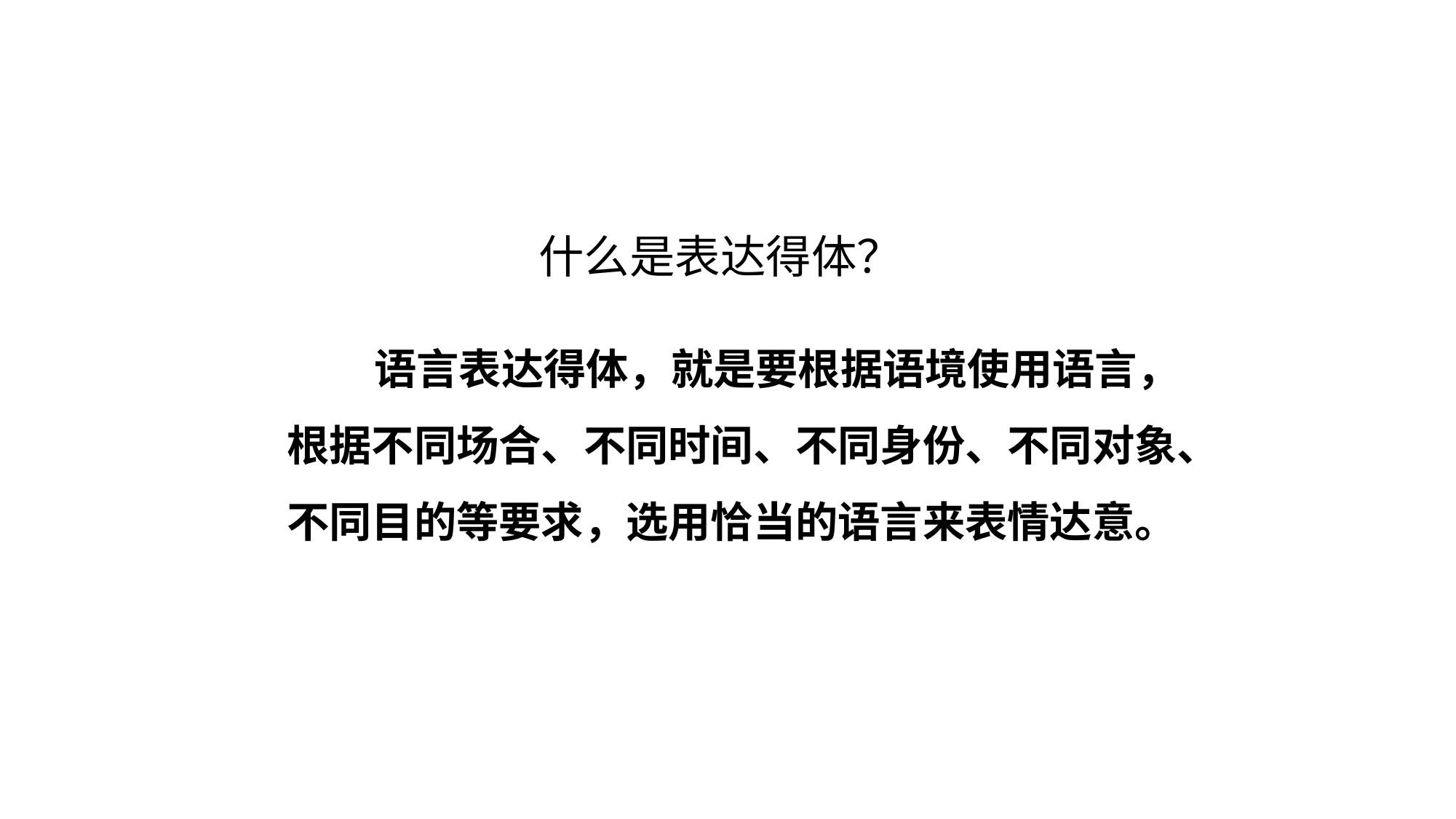

什么是表达得体？
        语言表达得体，就是要根据语境使用语言，根据不同场合、不同时间、不同身份、不同对象、不同目的等要求，选用恰当的语言来表情达意。